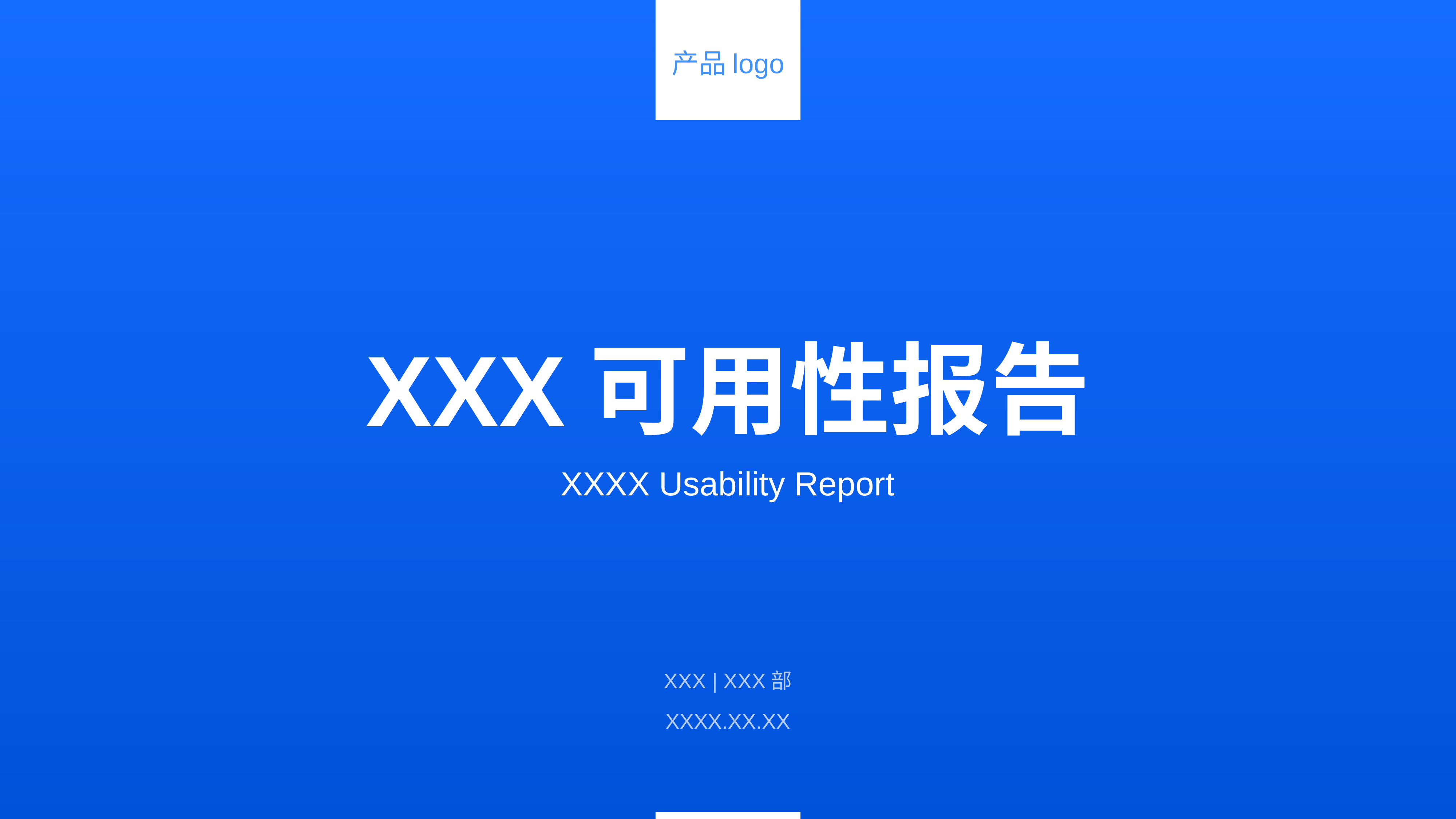

产品logo
# XXX可用性报告
XXXX Usability Report
XXX | XXX部
XXXX.XX.XX